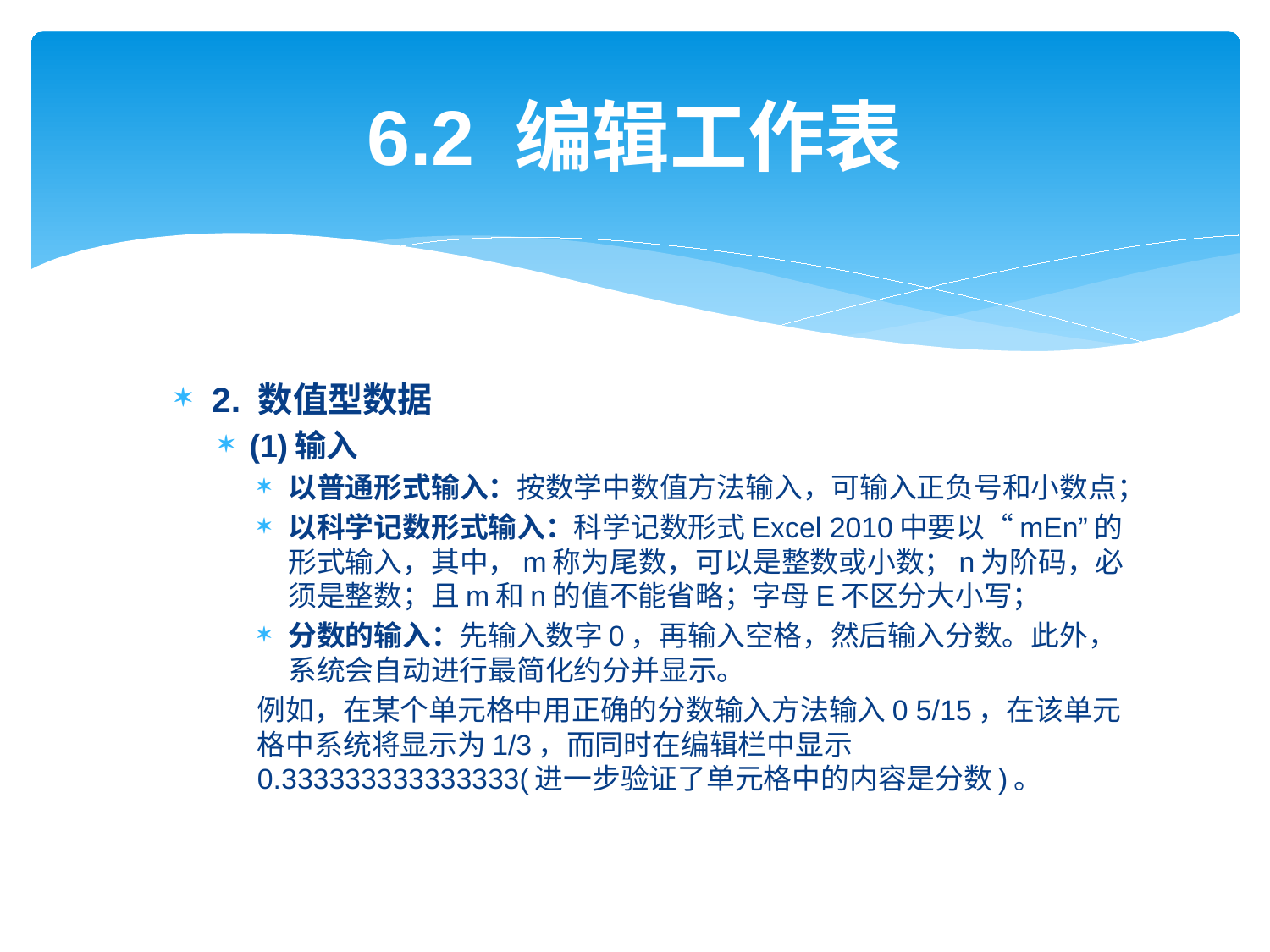

# 6.2 编辑工作表
2. 数值型数据
(1)输入
以普通形式输入：按数学中数值方法输入，可输入正负号和小数点；
以科学记数形式输入：科学记数形式Excel 2010中要以“mEn”的形式输入，其中，m称为尾数，可以是整数或小数；n为阶码，必须是整数；且m和n的值不能省略；字母E不区分大小写；
分数的输入：先输入数字0，再输入空格，然后输入分数。此外，系统会自动进行最简化约分并显示。
例如，在某个单元格中用正确的分数输入方法输入0 5/15，在该单元格中系统将显示为1/3，而同时在编辑栏中显示0.333333333333333(进一步验证了单元格中的内容是分数)。